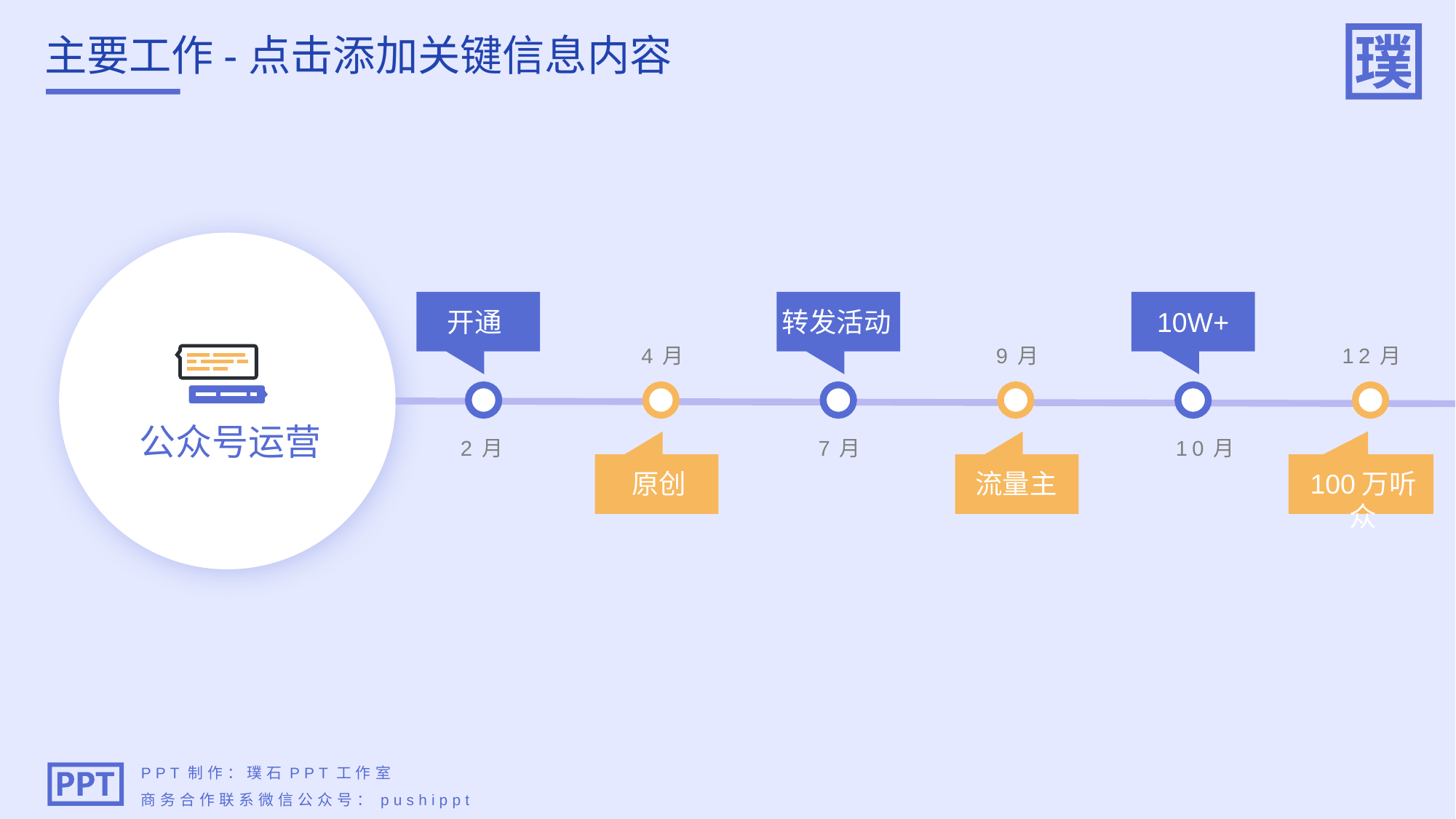

# 主要工作-点击添加关键信息内容

公众号运营

开通
转发活动
10W+
4月
9月
12月

2月
7月
10月

原创
流量主
100万听众